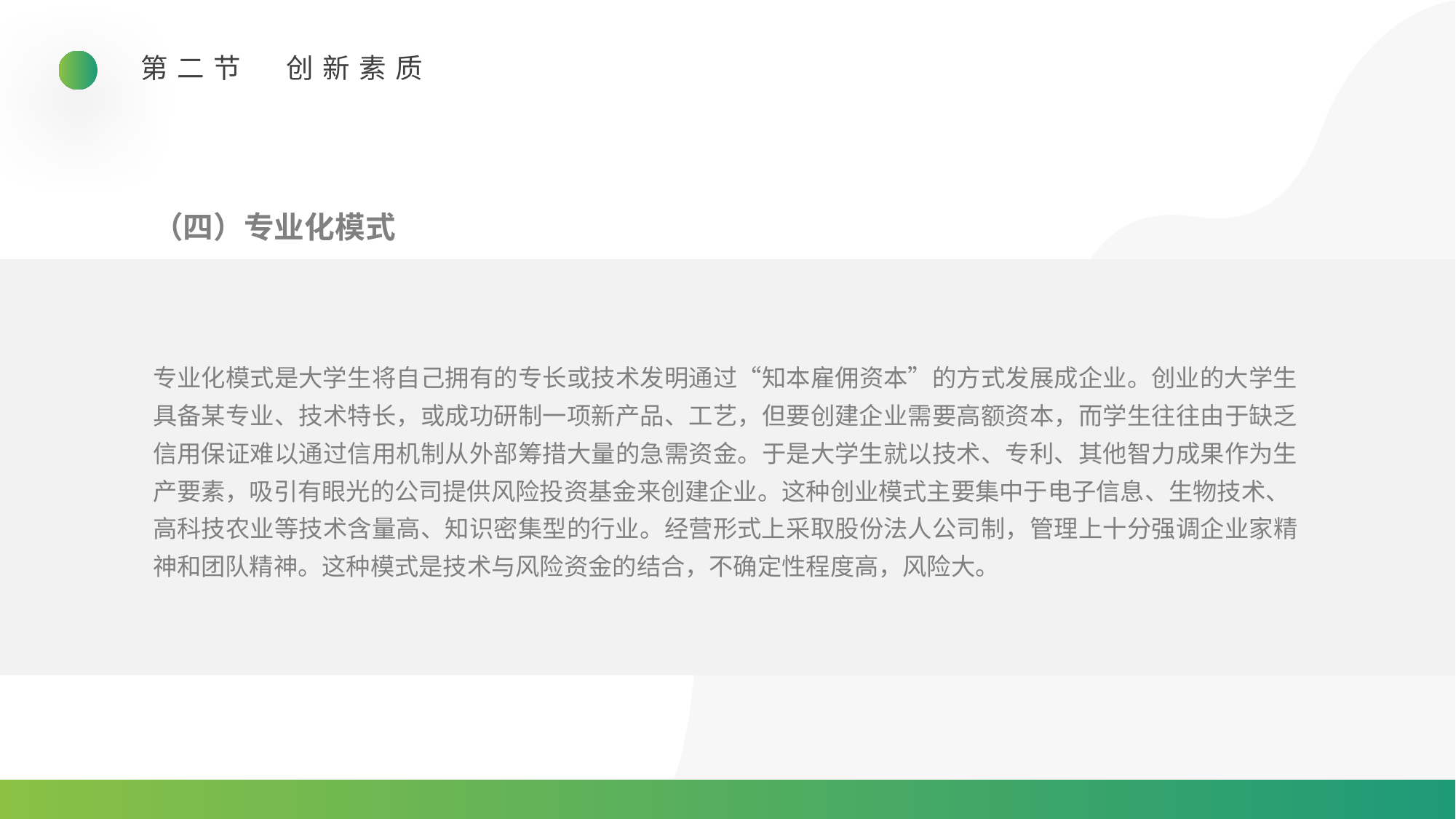

第二节　创新素质
（四）专业化模式

专业化模式是大学生将自己拥有的专长或技术发明通过“知本雇佣资本”的方式发展成企业。创业的大学生具备某专业、技术特长，或成功研制一项新产品、工艺，但要创建企业需要高额资本，而学生往往由于缺乏信用保证难以通过信用机制从外部筹措大量的急需资金。于是大学生就以技术、专利、其他智力成果作为生产要素，吸引有眼光的公司提供风险投资基金来创建企业。这种创业模式主要集中于电子信息、生物技术、
高科技农业等技术含量高、知识密集型的行业。经营形式上采取股份法人公司制，管理上十分强调企业家精神和团队精神。这种模式是技术与风险资金的结合，不确定性程度高，风险大。